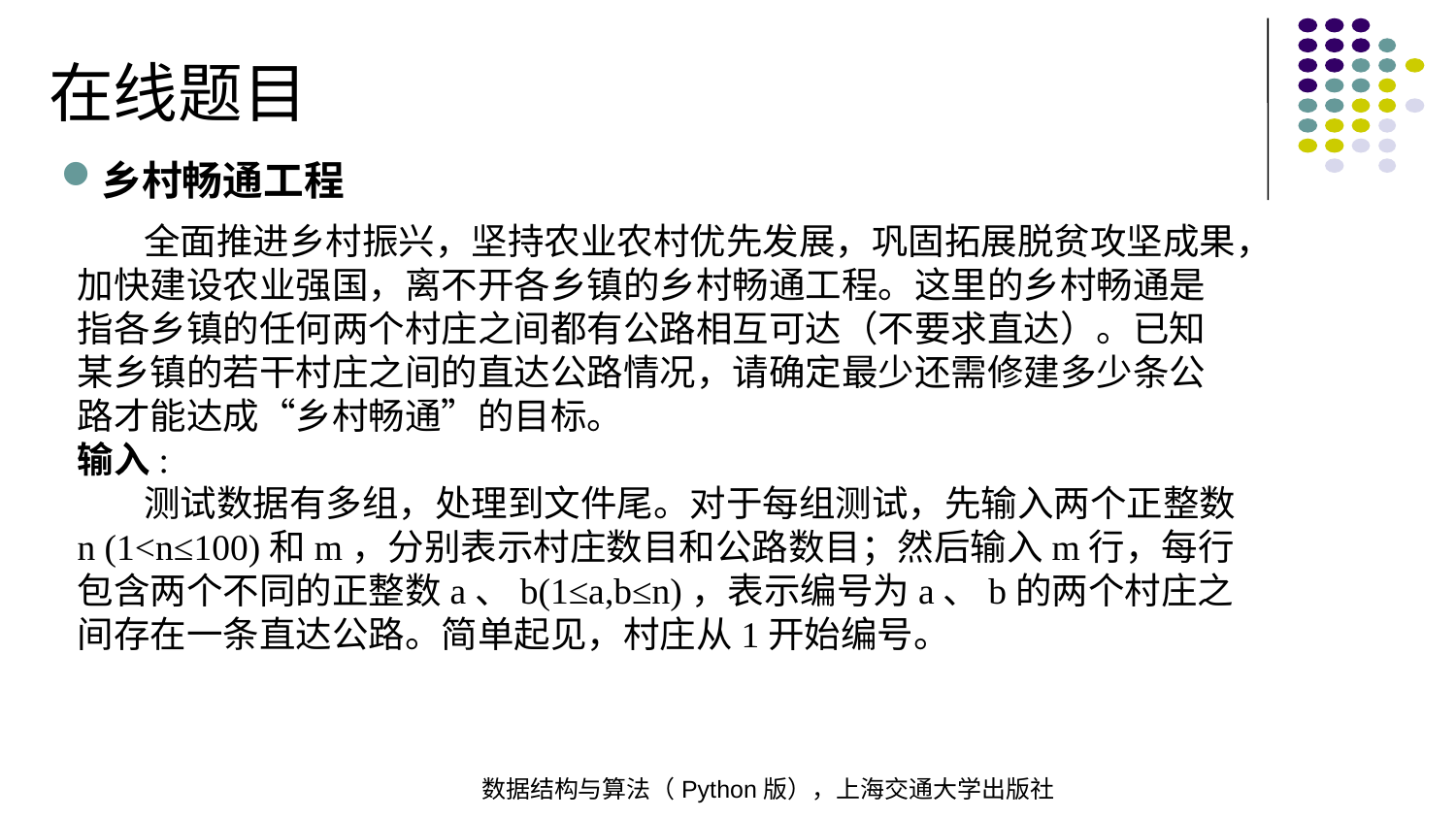

在线题目
乡村畅通工程
       全面推进乡村振兴，坚持农业农村优先发展，巩固拓展脱贫攻坚成果，加快建设农业强国，离不开各乡镇的乡村畅通工程。这里的乡村畅通是指各乡镇的任何两个村庄之间都有公路相互可达（不要求直达）。已知某乡镇的若干村庄之间的直达公路情况，请确定最少还需修建多少条公路才能达成“乡村畅通”的目标。
输入:
       测试数据有多组，处理到文件尾。对于每组测试，先输入两个正整数n (1<n≤100)和m，分别表示村庄数目和公路数目；然后输入m行，每行包含两个不同的正整数a、b(1≤a,b≤n)，表示编号为a、b的两个村庄之间存在一条直达公路。简单起见，村庄从1开始编号。